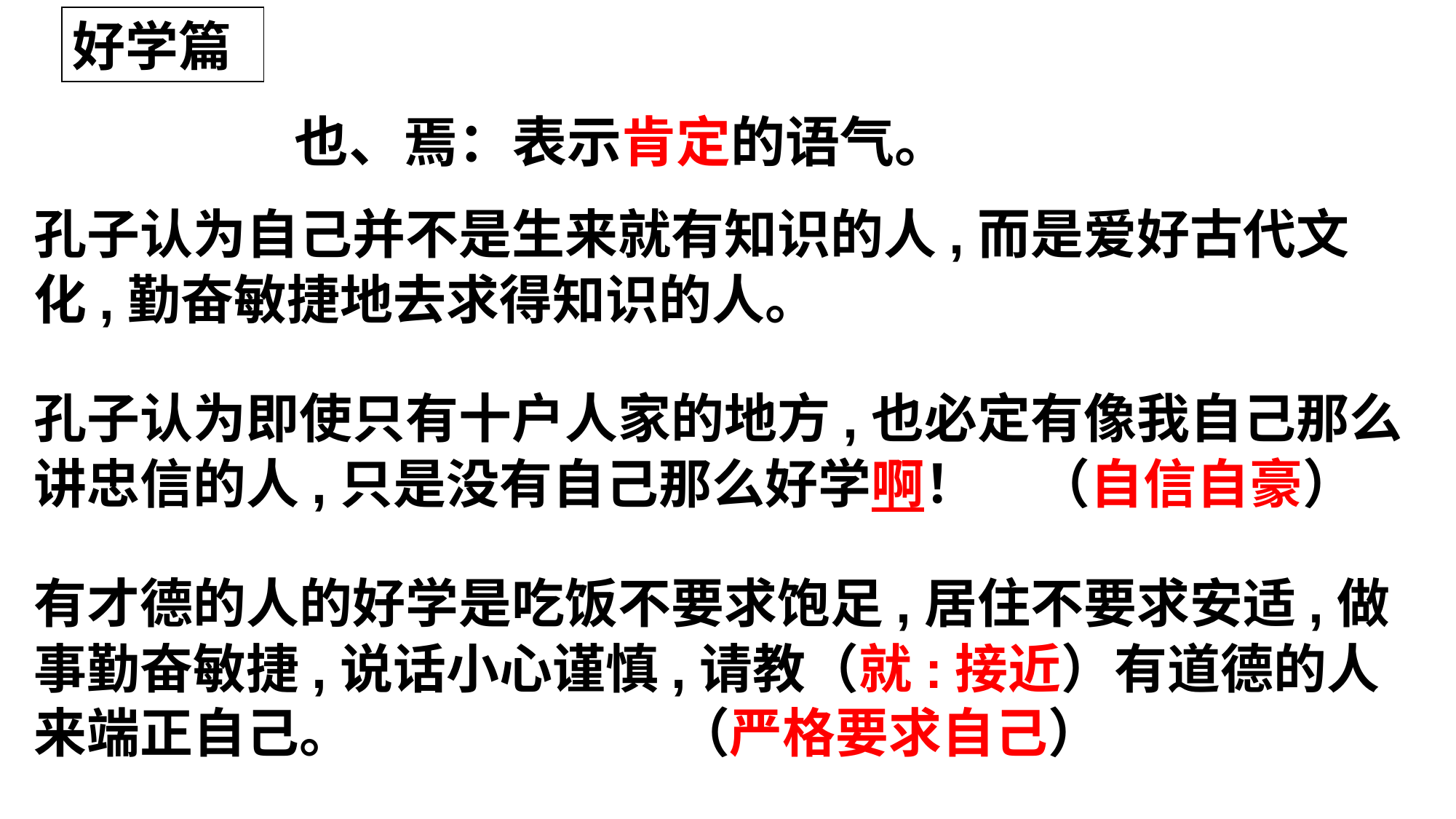

好学篇
也、焉：表示肯定的语气。
孔子认为自己并不是生来就有知识的人,而是爱好古代文化,勤奋敏捷地去求得知识的人。

孔子认为即使只有十户人家的地方,也必定有像我自己那么讲忠信的人,只是没有自己那么好学啊！     （自信自豪）

有才德的人的好学是吃饭不要求饱足,居住不要求安适,做事勤奋敏捷,说话小心谨慎,请教（就:接近）有道德的人来端正自己。                           （严格要求自己）